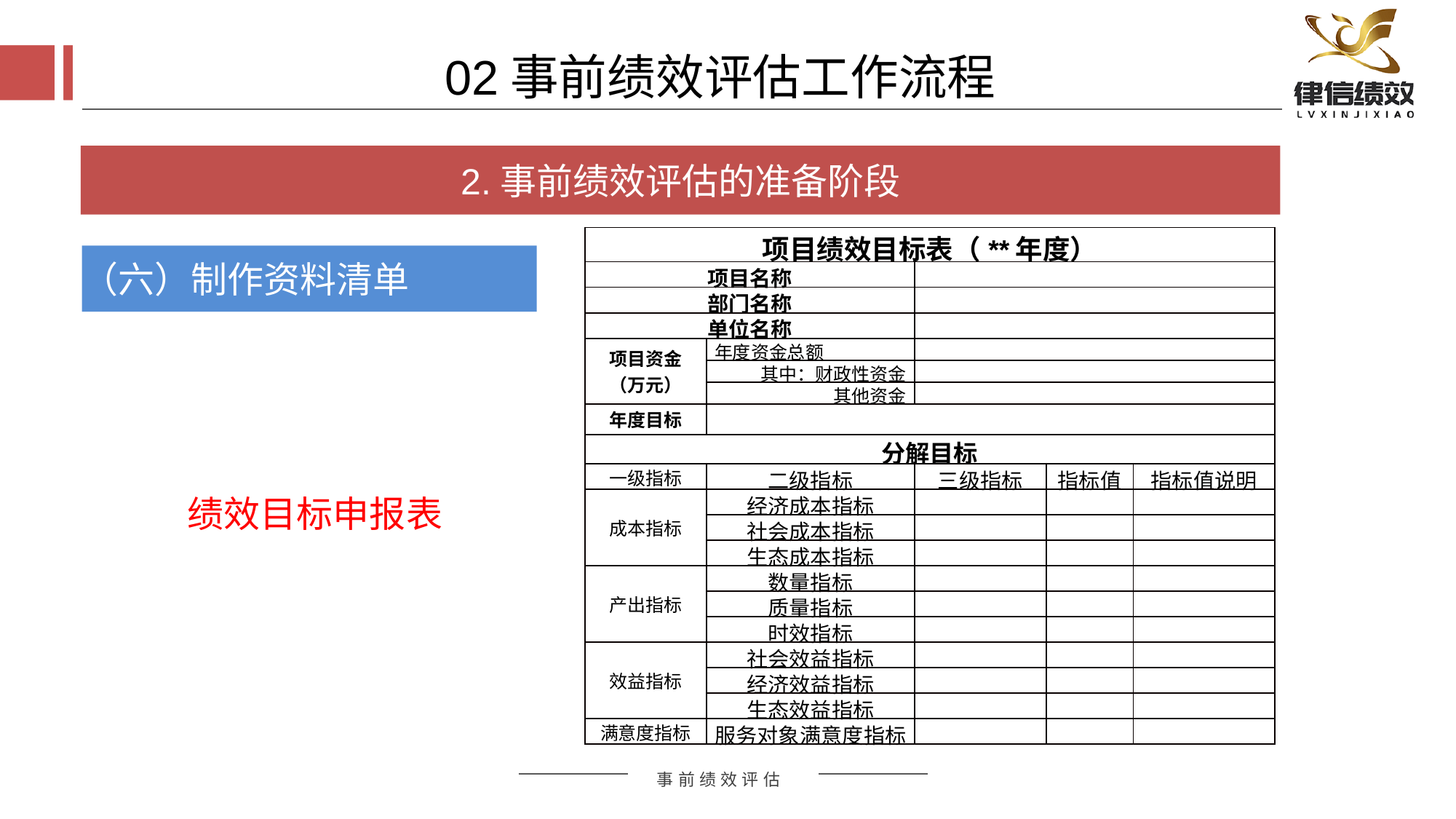

02事前绩效评估工作流程
2.事前绩效评估的准备阶段
| 项目绩效目标表（\*\*年度） |  |  |  |  |
| --- | --- | --- | --- | --- |
| 项目名称 |  |  |  |  |
| 部门名称 |  |  |  |  |
| 单位名称 |  |  |  |  |
| 项目资金 （万元） | 年度资金总额 |  |  |  |
|  | 其中：财政性资金 |  |  |  |
|  | 其他资金 |  |  |  |
| 年度目标 |  |  |  |  |
| 分解目标 |  |  |  |  |
| 一级指标 | 二级指标 | 三级指标 | 指标值 | 指标值说明 |
| 成本指标 | 经济成本指标 |  |  |  |
|  | 社会成本指标 |  |  |  |
|  | 生态成本指标 |  |  |  |
| 产出指标 | 数量指标 |  |  |  |
|  | 质量指标 |  |  |  |
|  | 时效指标 |  |  |  |
| 效益指标 | 社会效益指标 |  |  |  |
|  | 经济效益指标 |  |  |  |
|  | 生态效益指标 |  |  |  |
| 满意度指标 | 服务对象满意度指标 |  |  |  |
（六）制作资料清单
绩效目标申报表
评估方式
评估方式